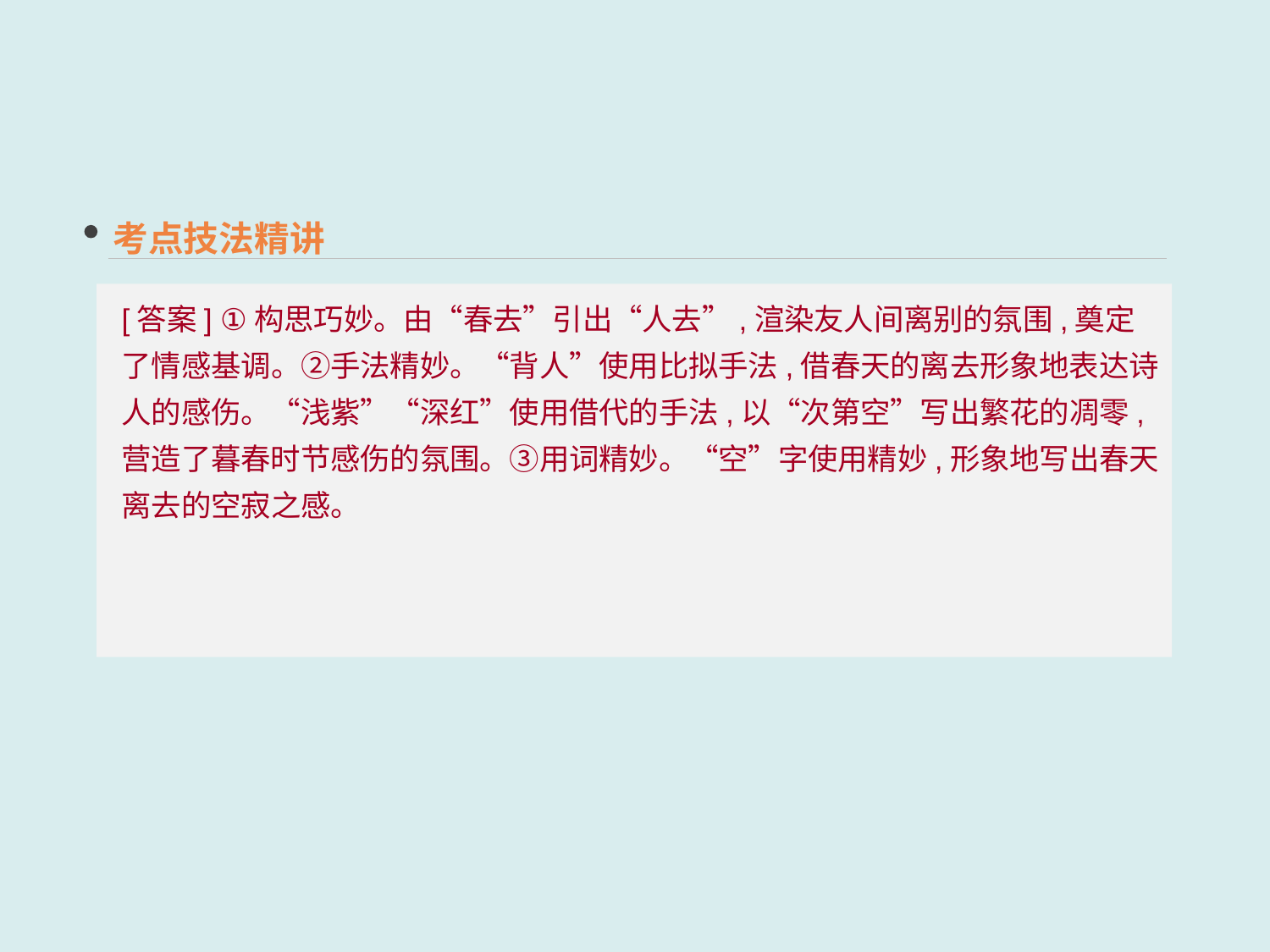

考点技法精讲

[答案] ①构思巧妙。由“春去”引出“人去”,渲染友人间离别的氛围,奠定了情感基调。②手法精妙。“背人”使用比拟手法,借春天的离去形象地表达诗人的感伤。“浅紫”“深红”使用借代的手法,以“次第空”写出繁花的凋零,营造了暮春时节感伤的氛围。③用词精妙。“空”字使用精妙,形象地写出春天离去的空寂之感。